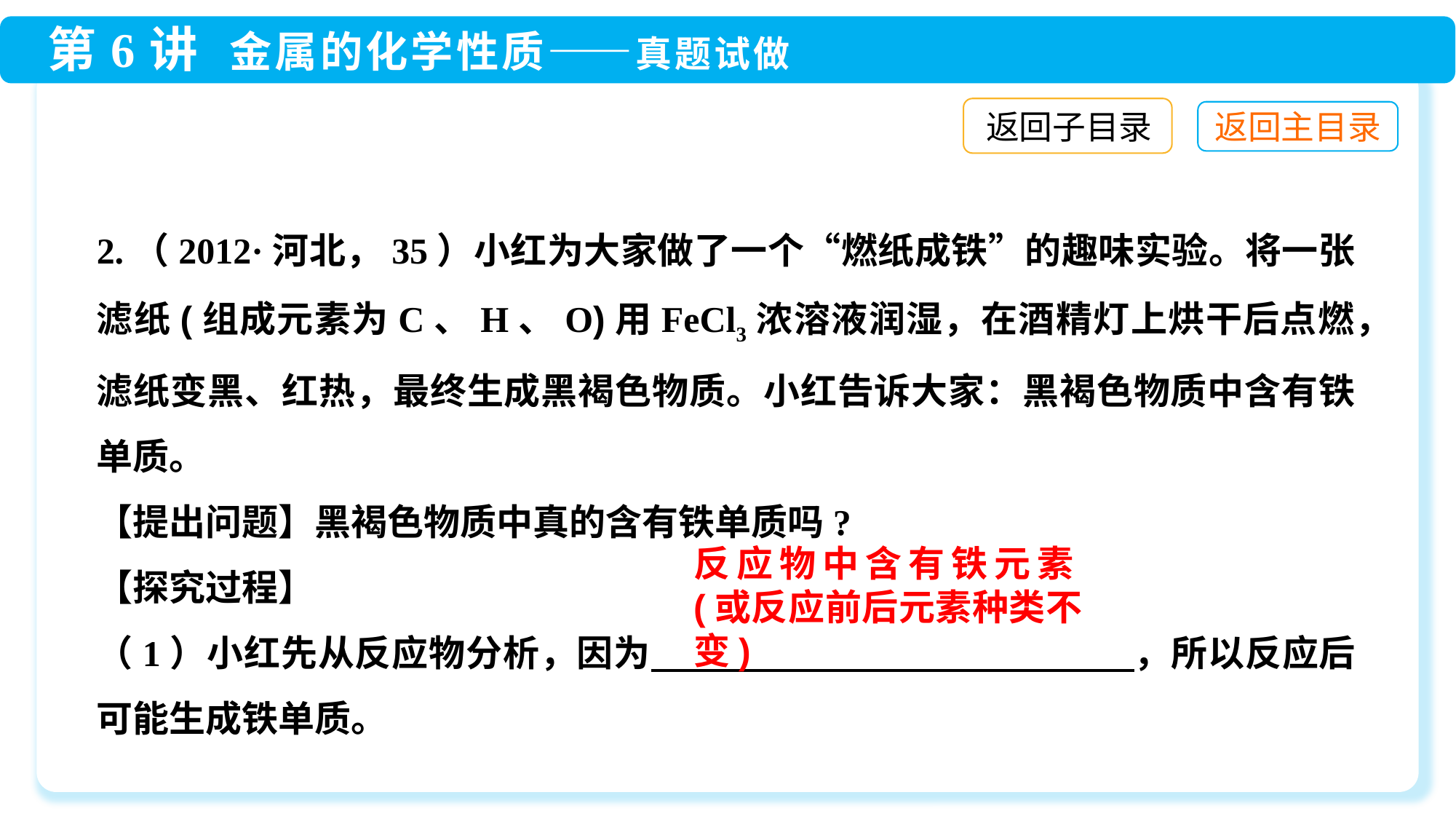

返回子目录

2.（2012·河北，35）小红为大家做了一个“燃纸成铁”的趣味实验。将一张滤纸(组成元素为C、H、O)用FeCl3浓溶液润湿，在酒精灯上烘干后点燃，滤纸变黑、红热，最终生成黑褐色物质。小红告诉大家：黑褐色物质中含有铁单质。
【提出问题】黑褐色物质中真的含有铁单质吗?
【探究过程】
（1）小红先从反应物分析，因为　                 　　　　　　　　，所以反应后可能生成铁单质。
反应物中含有铁元素(或反应前后元素种类不变)